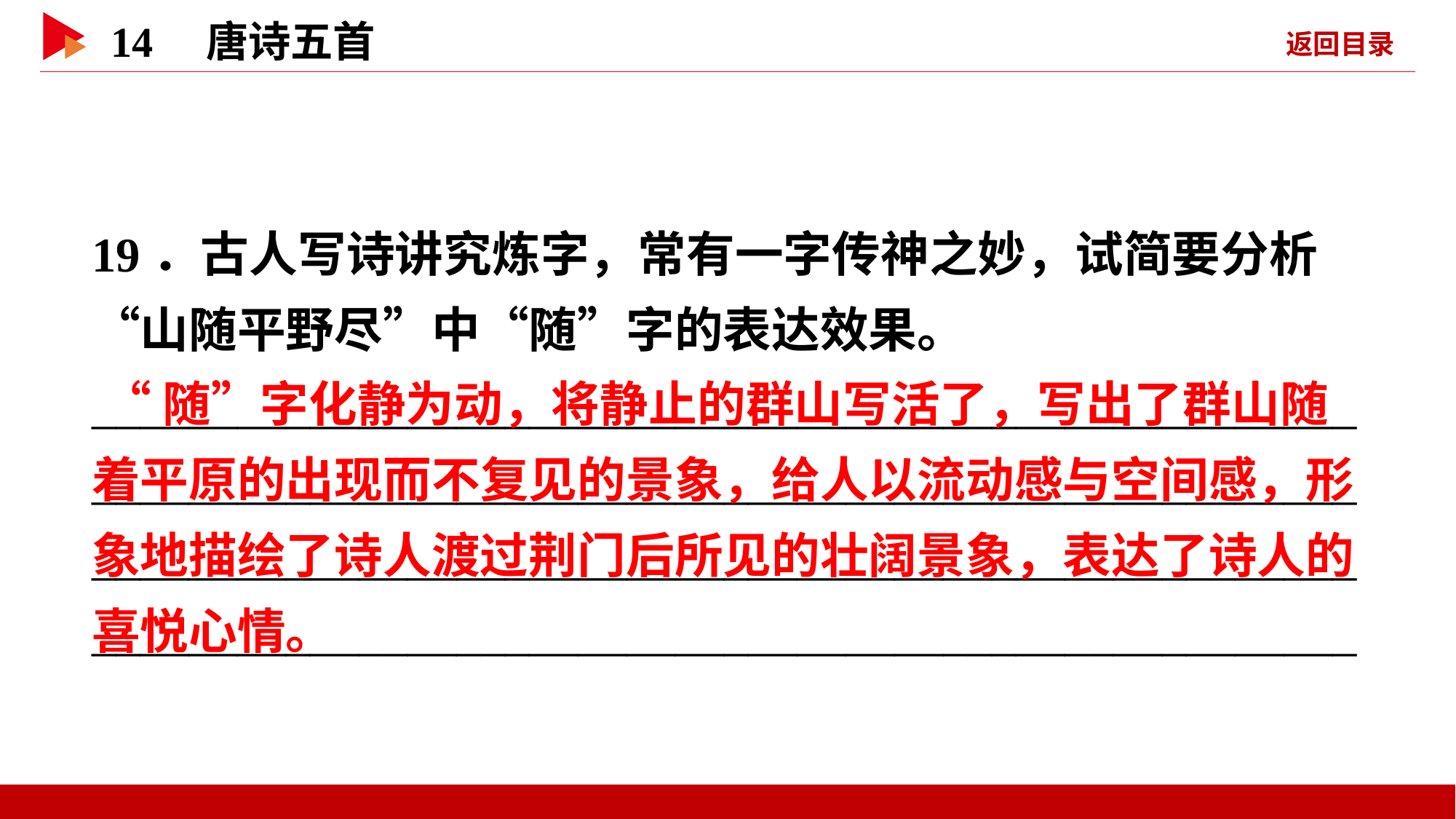

19．古人写诗讲究炼字，常有一字传神之妙，试简要分析“山随平野尽”中“随”字的表达效果。
________________________________________________________________________________________________________________________________________________________________________________________________________________
 “随”字化静为动，将静止的群山写活了，写出了群山随着平原的出现而不复见的景象，给人以流动感与空间感，形象地描绘了诗人渡过荆门后所见的壮阔景象，表达了诗人的喜悦心情。